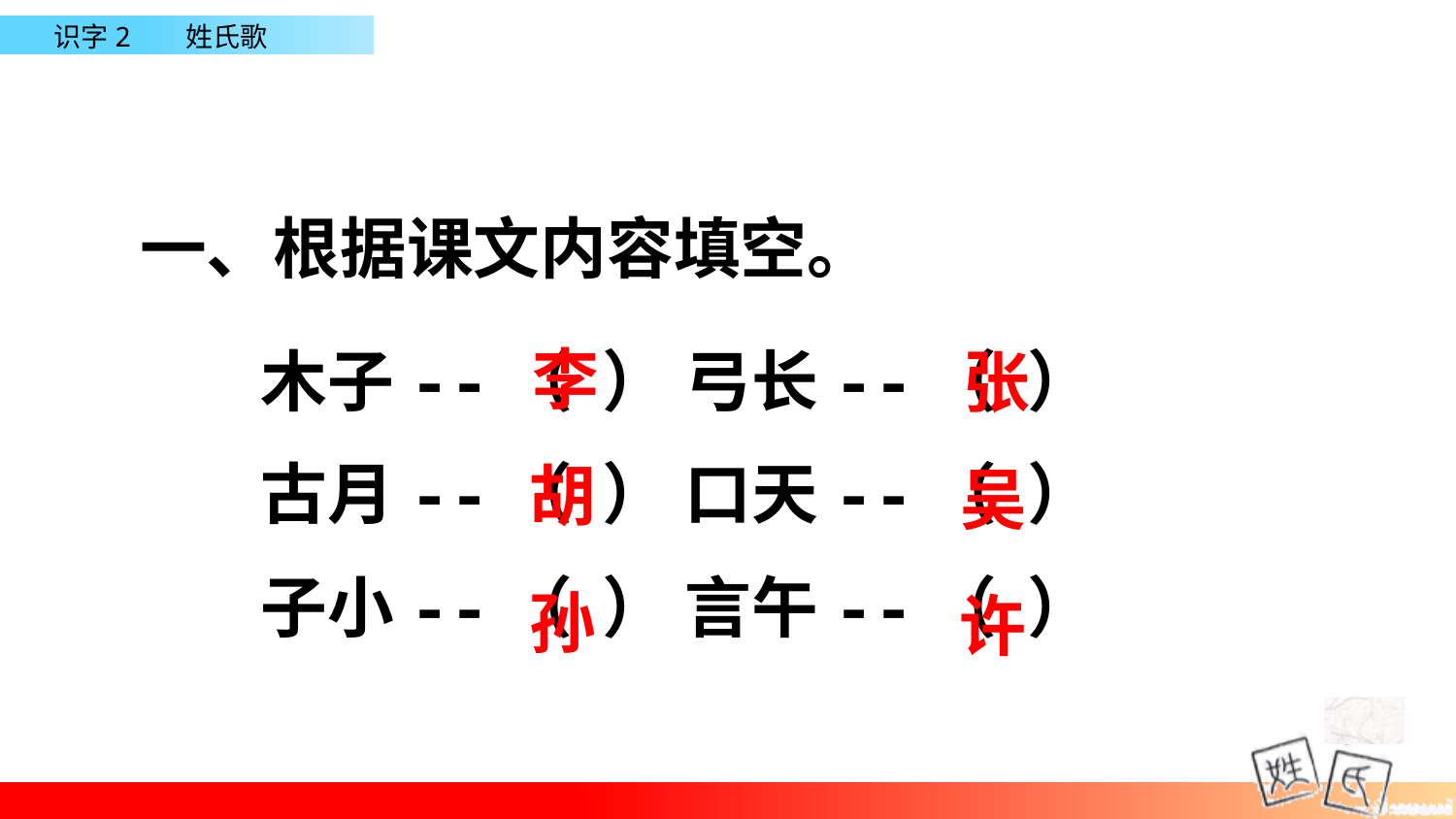

一、根据课文内容填空。
木子--（  ） 弓长--（  ）
古月--（  ） 口天--（  ）
子小--（  ） 言午--（  ）
李
张
胡
吴
孙
许